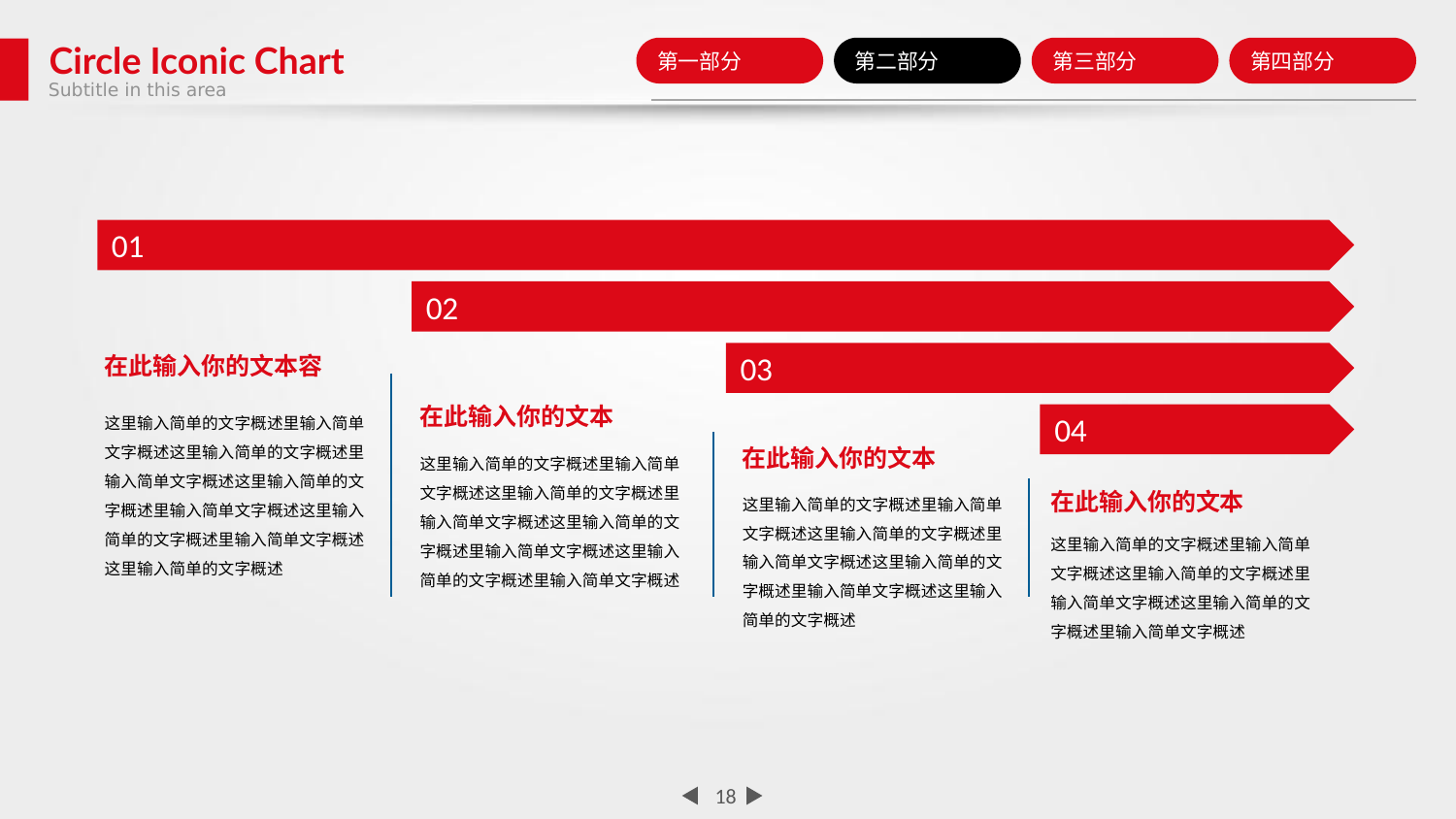

Circle Iconic Chart
第一部分
第二部分
第三部分
第四部分

Subtitle in this area
01
02
03
在此输入你的文本容
在此输入你的文本
这里输入简单的文字概述里输入简单文字概述这里输入简单的文字概述里输入简单文字概述这里输入简单的文字概述里输入简单文字概述这里输入简单的文字概述里输入简单文字概述这里输入简单的文字概述
04
在此输入你的文本
这里输入简单的文字概述里输入简单文字概述这里输入简单的文字概述里输入简单文字概述这里输入简单的文字概述里输入简单文字概述这里输入简单的文字概述里输入简单文字概述
这里输入简单的文字概述里输入简单文字概述这里输入简单的文字概述里输入简单文字概述这里输入简单的文字概述里输入简单文字概述这里输入简单的文字概述
在此输入你的文本
这里输入简单的文字概述里输入简单文字概述这里输入简单的文字概述里输入简单文字概述这里输入简单的文字概述里输入简单文字概述
18